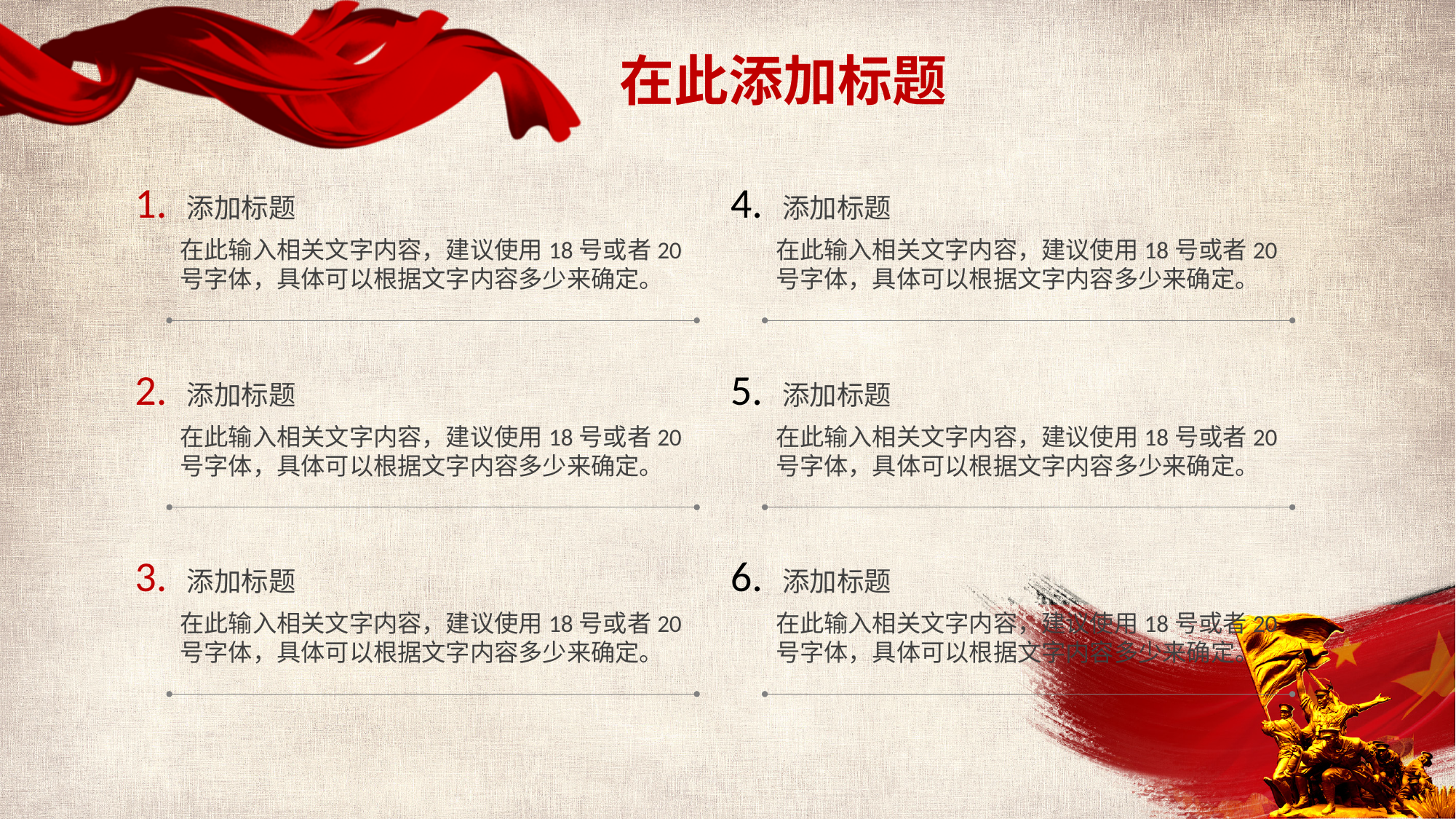

在此添加标题
1. 添加标题
在此输入相关文字内容，建议使用18号或者20号字体，具体可以根据文字内容多少来确定。
4. 添加标题
在此输入相关文字内容，建议使用18号或者20号字体，具体可以根据文字内容多少来确定。
2. 添加标题
在此输入相关文字内容，建议使用18号或者20号字体，具体可以根据文字内容多少来确定。
5. 添加标题
在此输入相关文字内容，建议使用18号或者20号字体，具体可以根据文字内容多少来确定。
3. 添加标题
在此输入相关文字内容，建议使用18号或者20号字体，具体可以根据文字内容多少来确定。
6. 添加标题
在此输入相关文字内容，建议使用18号或者20号字体，具体可以根据文字内容多少来确定。